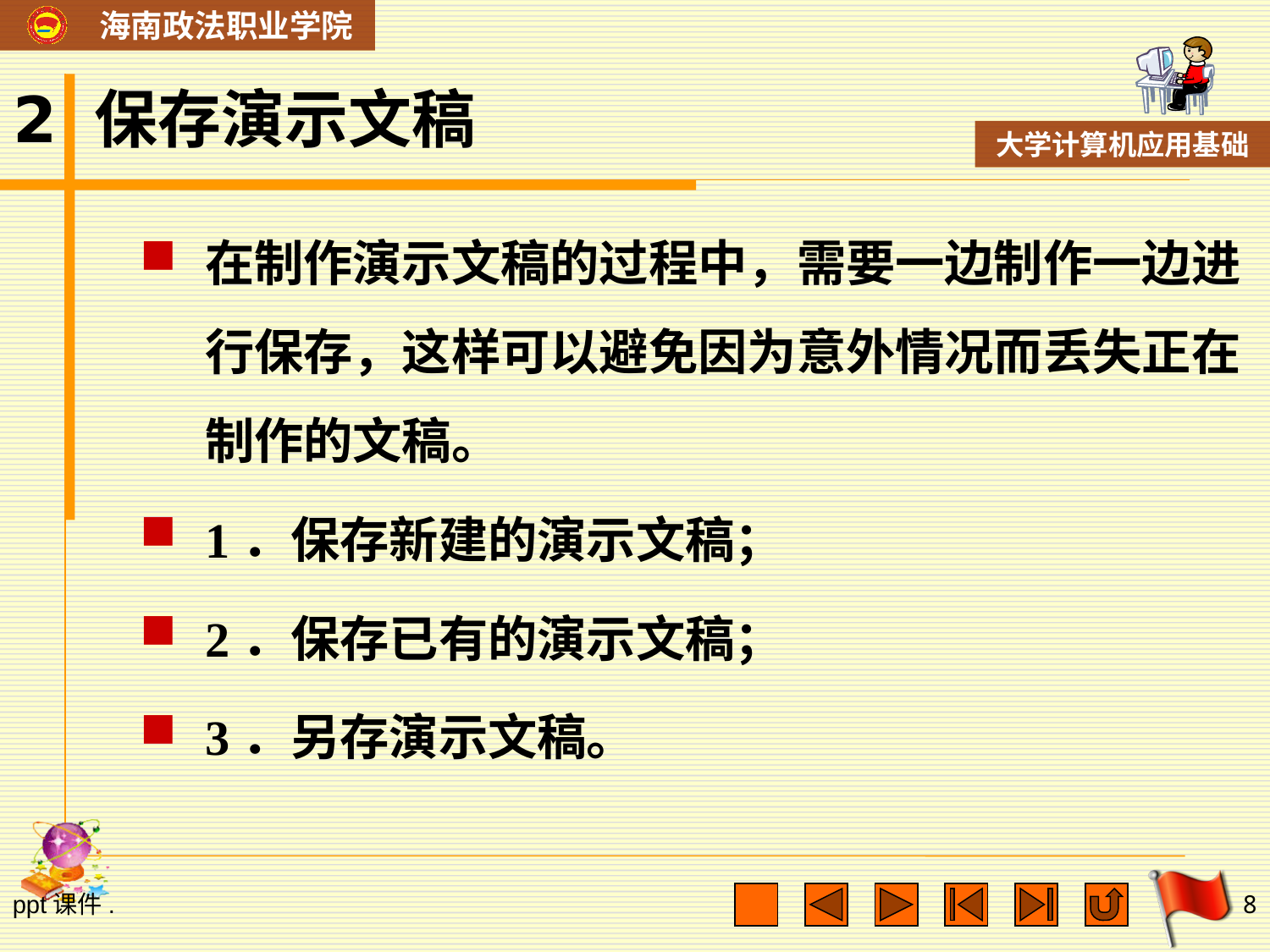

2 保存演示文稿
在制作演示文稿的过程中，需要一边制作一边进行保存，这样可以避免因为意外情况而丢失正在制作的文稿。
1．保存新建的演示文稿；
2．保存已有的演示文稿；
3．另存演示文稿。

ppt课件.
8